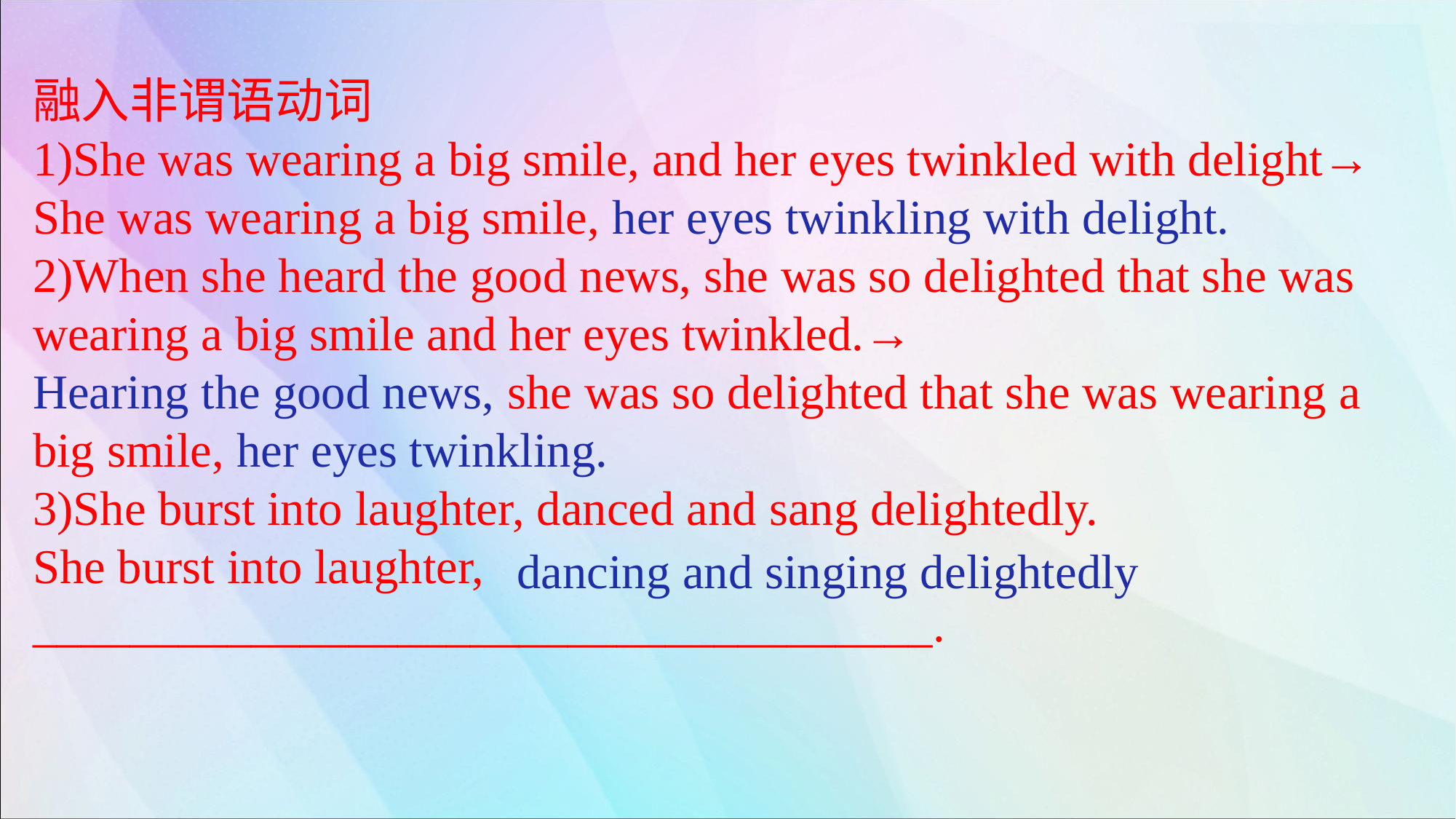

融入非谓语动词
1)She was wearing a big smile, and her eyes twinkled with delight→
She was wearing a big smile, her eyes twinkling with delight.
2)When she heard the good news, she was so delighted that she was wearing a big smile and her eyes twinkled.→
Hearing the good news, she was so delighted that she was wearing a big smile, her eyes twinkling.
3)She burst into laughter, danced and sang delightedly.
She burst into laughter,  _____________________________________.
dancing and singing delightedly